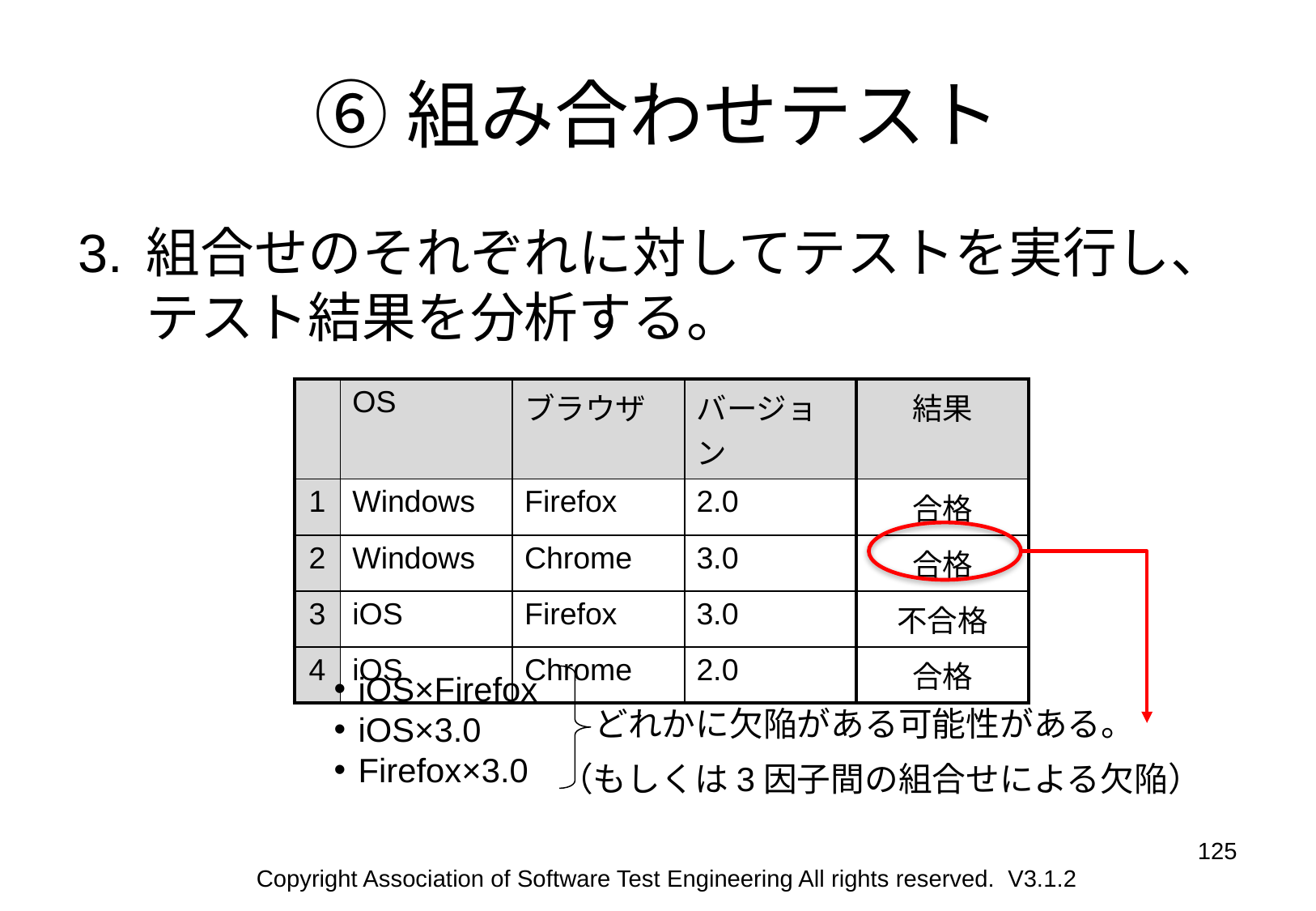

# ⑥組み合わせテスト
組合せのそれぞれに対してテストを実行し、テスト結果を分析する。
|  | OS | ブラウザ | バージョン | 結果 |
| --- | --- | --- | --- | --- |
| 1 | Windows | Firefox | 2.0 | 合格 |
| 2 | Windows | Chrome | 3.0 | 合格 |
| 3 | iOS | Firefox | 3.0 | 不合格 |
| 4 | iOS | Chrome | 2.0 | 合格 |

iOS×Firefox
iOS×3.0
Firefox×3.0

どれかに欠陥がある可能性がある。
（もしくは3因子間の組合せによる欠陥）
125
Copyright Association of Software Test Engineering All rights reserved.  V3.1.2